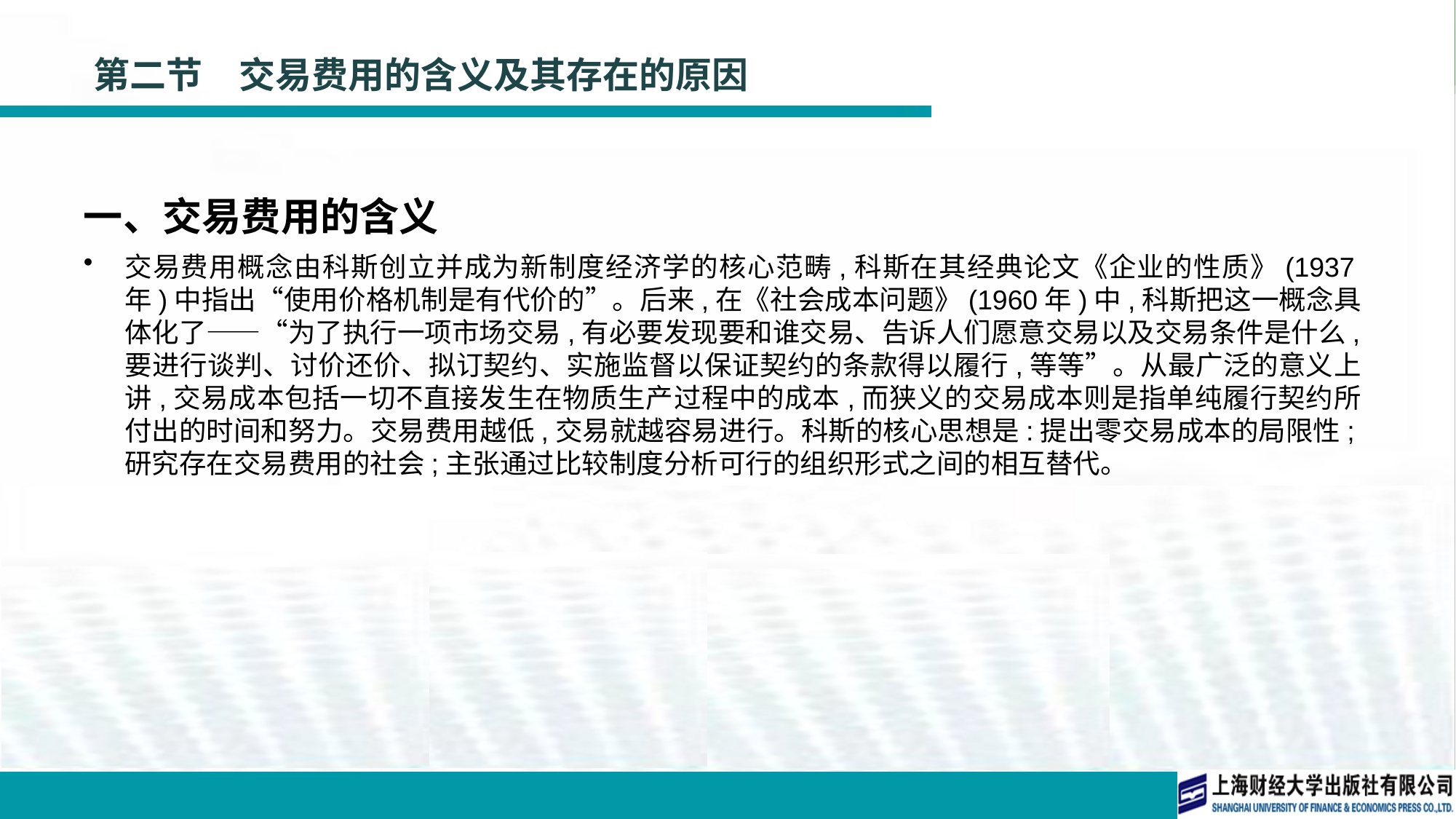

# 第二节　交易费用的含义及其存在的原因
一、交易费用的含义
交易费用概念由科斯创立并成为新制度经济学的核心范畴,科斯在其经典论文《企业的性质》(1937年)中指出“使用价格机制是有代价的”。后来,在《社会成本问题》(1960年)中,科斯把这一概念具体化了——“为了执行一项市场交易,有必要发现要和谁交易、告诉人们愿意交易以及交易条件是什么,要进行谈判、讨价还价、拟订契约、实施监督以保证契约的条款得以履行,等等”。从最广泛的意义上讲,交易成本包括一切不直接发生在物质生产过程中的成本,而狭义的交易成本则是指单纯履行契约所付出的时间和努力。交易费用越低,交易就越容易进行。科斯的核心思想是:提出零交易成本的局限性;研究存在交易费用的社会;主张通过比较制度分析可行的组织形式之间的相互替代。